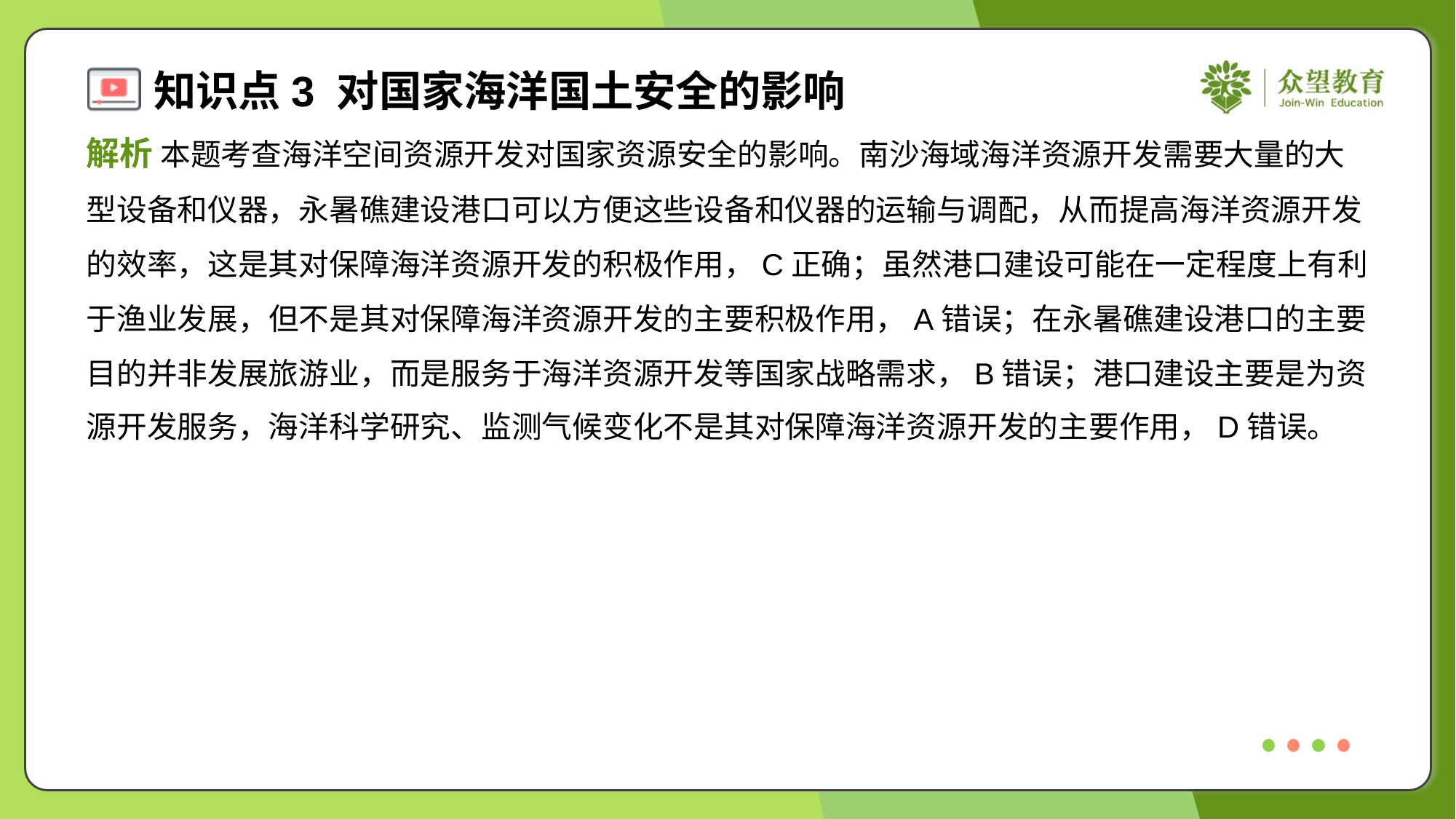

解析 本题考查海洋空间资源开发对国家资源安全的影响。南沙海域海洋资源开发需要大量的大
型设备和仪器，永暑礁建设港口可以方便这些设备和仪器的运输与调配，从而提高海洋资源开发
的效率，这是其对保障海洋资源开发的积极作用，C正确；虽然港口建设可能在一定程度上有利
于渔业发展，但不是其对保障海洋资源开发的主要积极作用，A错误；在永暑礁建设港口的主要
目的并非发展旅游业，而是服务于海洋资源开发等国家战略需求，B错误；港口建设主要是为资
源开发服务，海洋科学研究、监测气候变化不是其对保障海洋资源开发的主要作用，D错误。